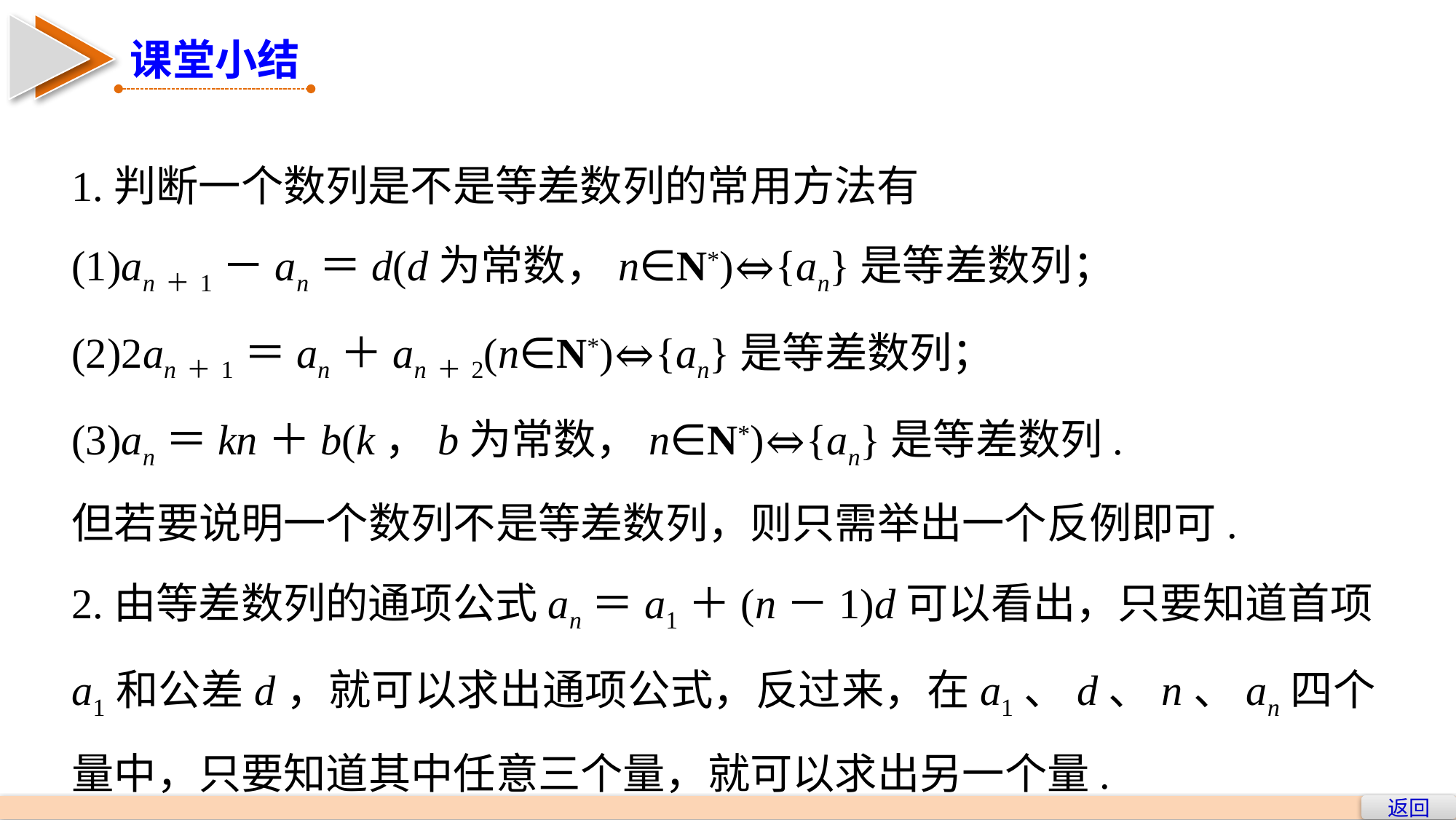

课堂小结
1.判断一个数列是不是等差数列的常用方法有
(1)an＋1－an＝d(d为常数，n∈N*)⇔{an}是等差数列；
(2)2an＋1＝an＋an＋2(n∈N*)⇔{an}是等差数列；
(3)an＝kn＋b(k，b为常数，n∈N*)⇔{an}是等差数列.
但若要说明一个数列不是等差数列，则只需举出一个反例即可.
2.由等差数列的通项公式an＝a1＋(n－1)d可以看出，只要知道首项a1和公差d，就可以求出通项公式，反过来，在a1、d、n、an四个量中，只要知道其中任意三个量，就可以求出另一个量.
返回